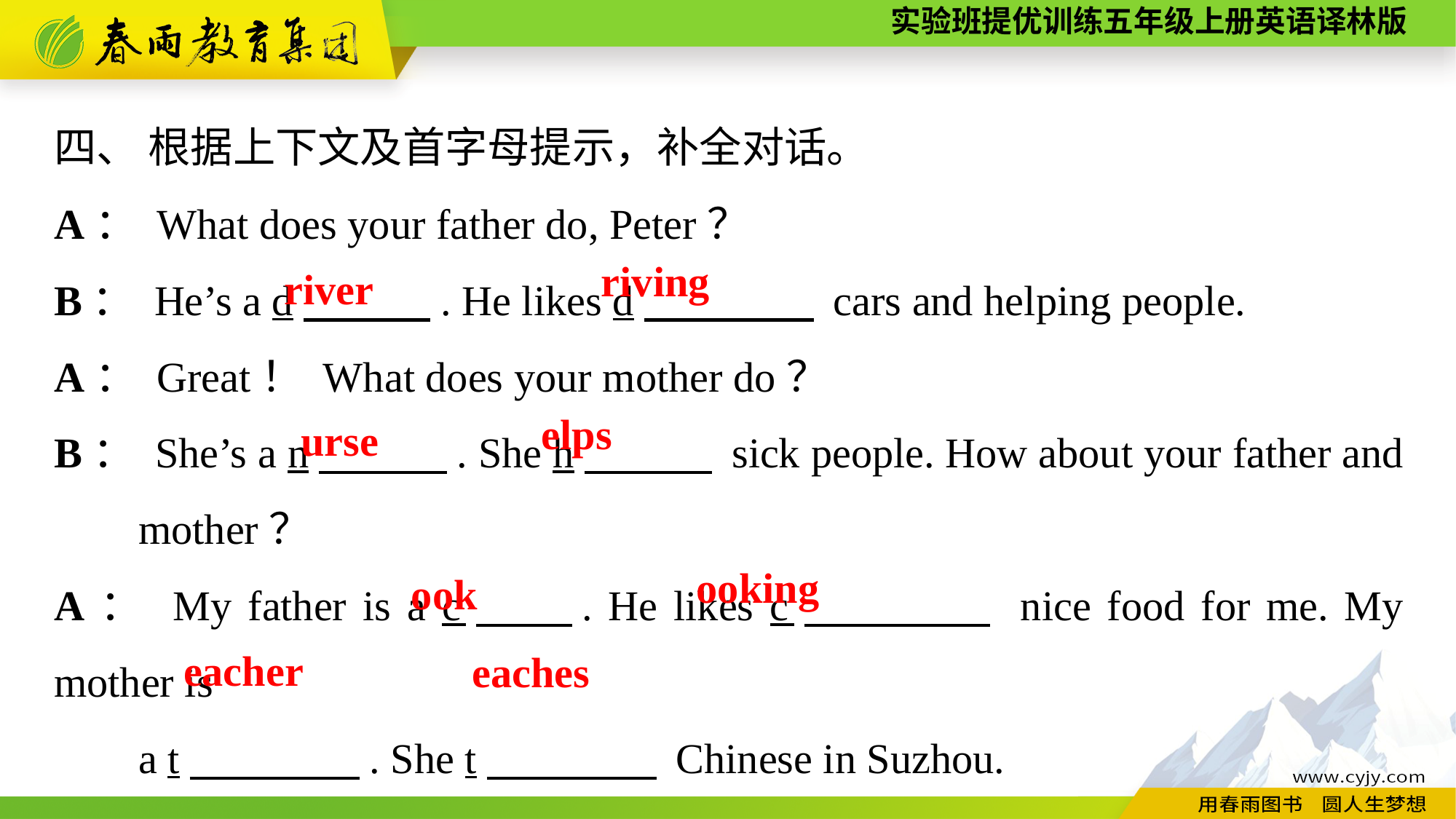

四、 根据上下文及首字母提示，补全对话。
A： What does your father do, Peter？
B： He’s a d　　　. He likes d　　　　 cars and helping people.
A： Great！ What does your mother do？
B： She’s a n　　　. She h　　　 sick people. How about your father and
        mother？
A： My father is a c　　. He likes c　　　　 nice food for me. My mother is
        a t　　　　. She t　　　　 Chinese in Suzhou.
B： That’s nice.
riving
river
elps
urse
ooking
ook
eacher
eaches